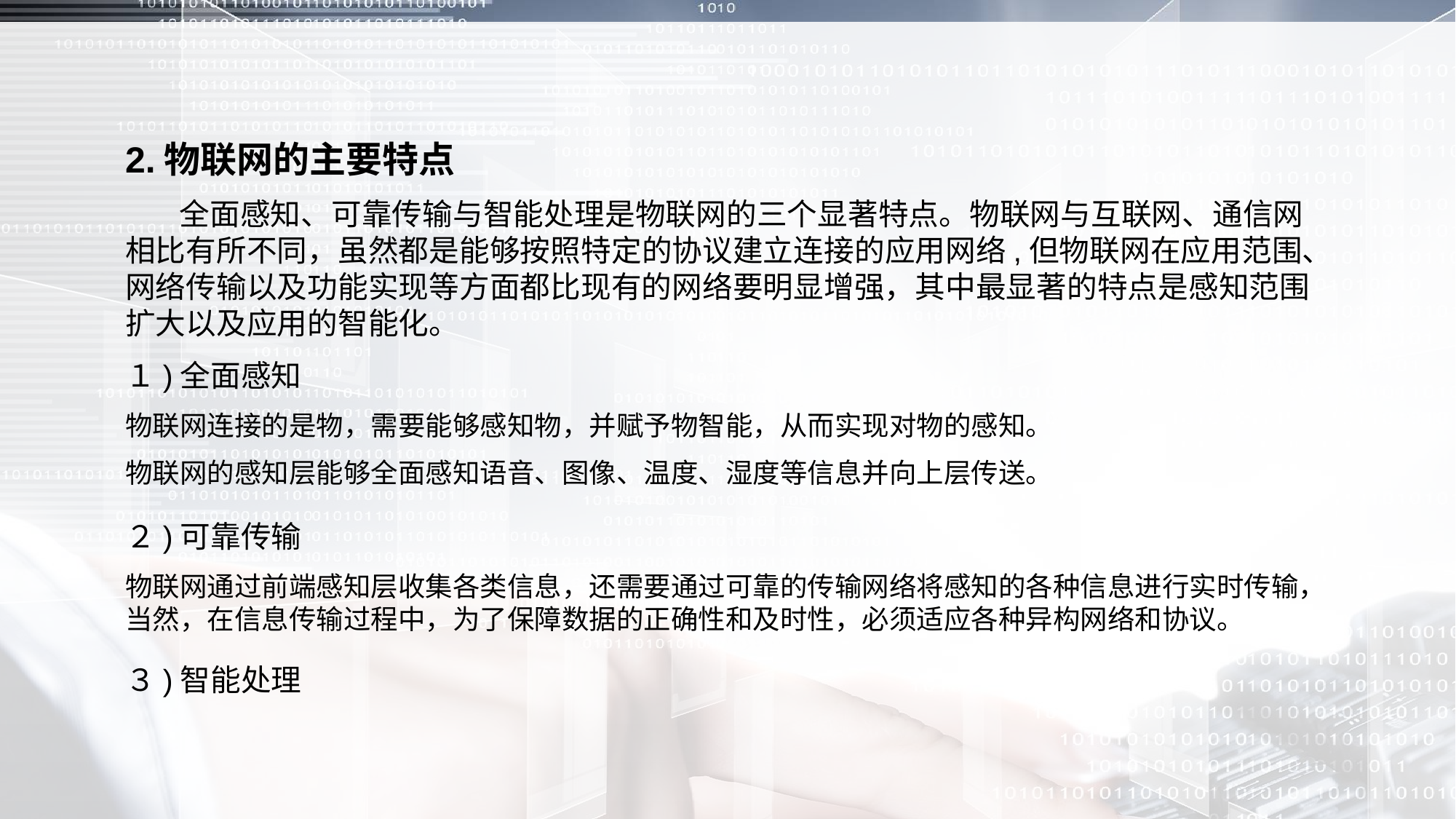

2.物联网的主要特点
       全面感知、可靠传输与智能处理是物联网的三个显著特点。物联网与互联网、通信网相比有所不同，虽然都是能够按照特定的协议建立连接的应用网络,但物联网在应用范围、网络传输以及功能实现等方面都比现有的网络要明显增强，其中最显著的特点是感知范围扩大以及应用的智能化。

１)全面感知
物联网连接的是物，需要能够感知物，并赋予物智能，从而实现对物的感知。
物联网的感知层能够全面感知语音、图像、温度、湿度等信息并向上层传送。
２)可靠传输
物联网通过前端感知层收集各类信息，还需要通过可靠的传输网络将感知的各种信息进行实时传输，当然，在信息传输过程中，为了保障数据的正确性和及时性，必须适应各种异构网络和协议。
３)智能处理